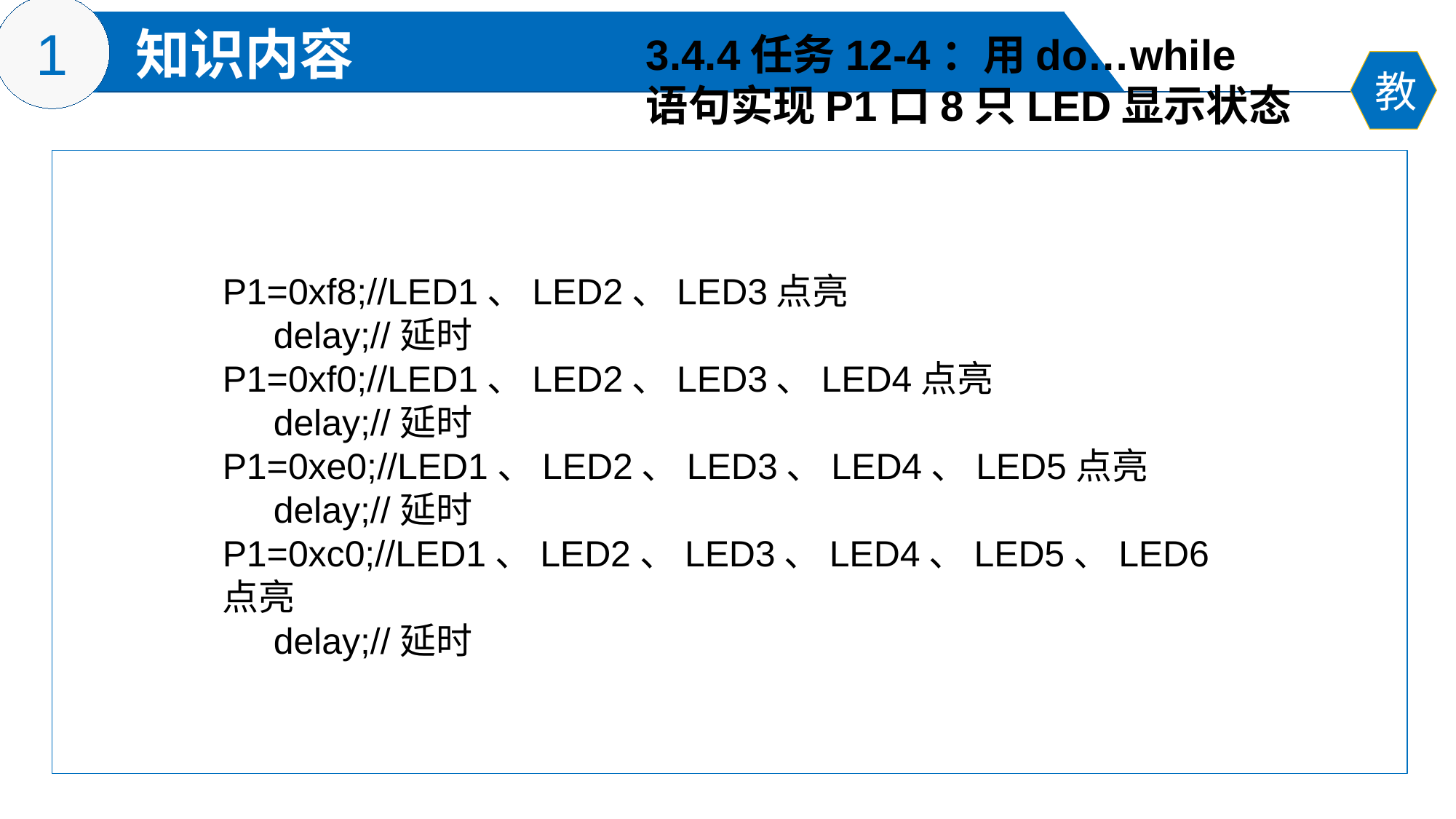

3.4.4任务12-4：用do…while
语句实现P1口8只LED显示状态
P1=0xf8;//LED1、LED2、LED3点亮
     delay;//延时
P1=0xf0;//LED1、LED2、LED3、LED4点亮
     delay;//延时
P1=0xe0;//LED1、LED2、LED3、LED4、LED5点亮
     delay;//延时
P1=0xc0;//LED1、LED2、LED3、LED4、LED5、LED6点亮
     delay;//延时